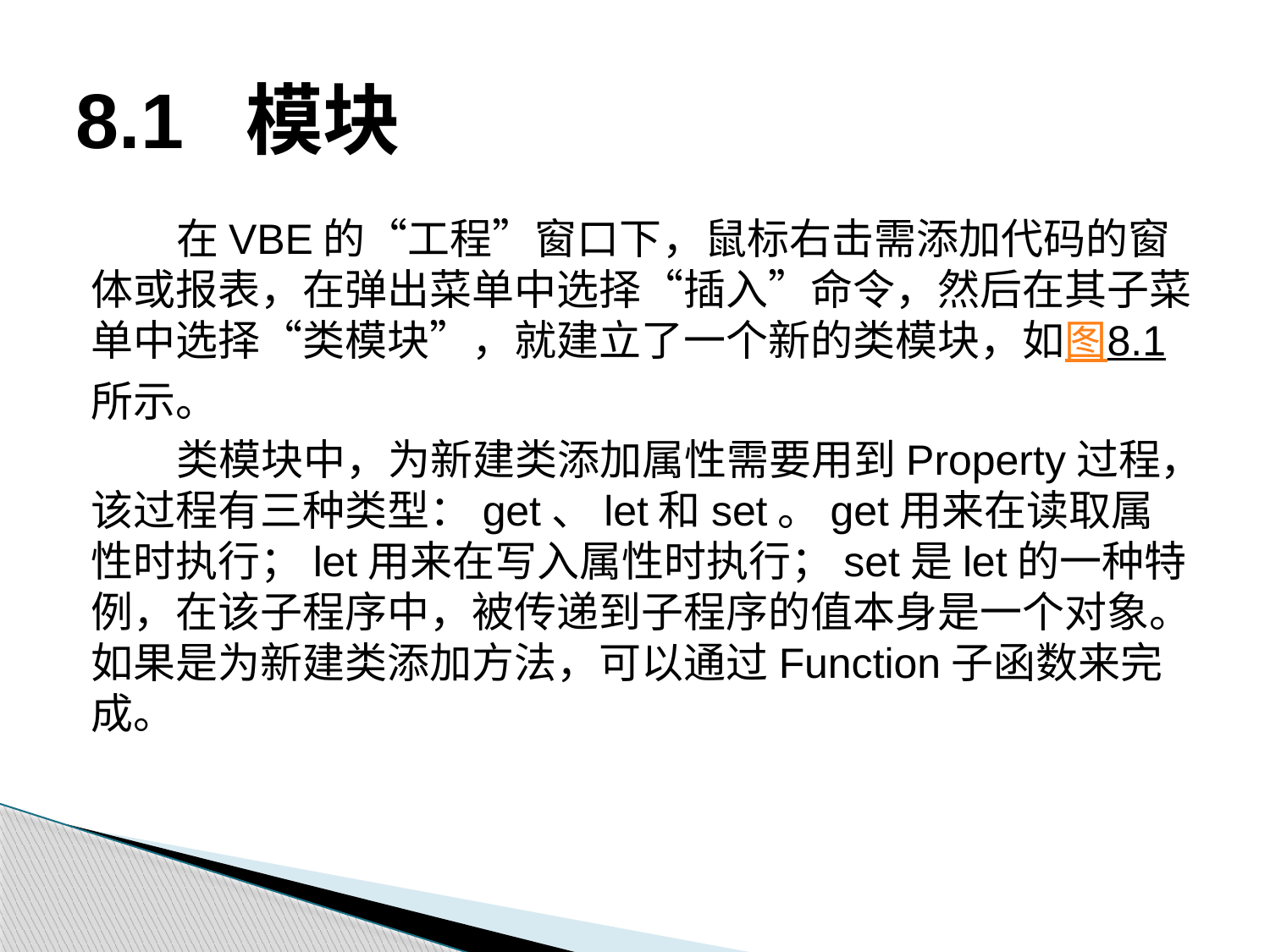

# 8.1  模块
在VBE的“工程”窗口下，鼠标右击需添加代码的窗体或报表，在弹出菜单中选择“插入”命令，然后在其子菜单中选择“类模块”，就建立了一个新的类模块，如图8.1所示。
类模块中，为新建类添加属性需要用到Property过程，该过程有三种类型：get、let和set。get用来在读取属性时执行；let用来在写入属性时执行；set是let的一种特例，在该子程序中，被传递到子程序的值本身是一个对象。如果是为新建类添加方法，可以通过Function子函数来完成。